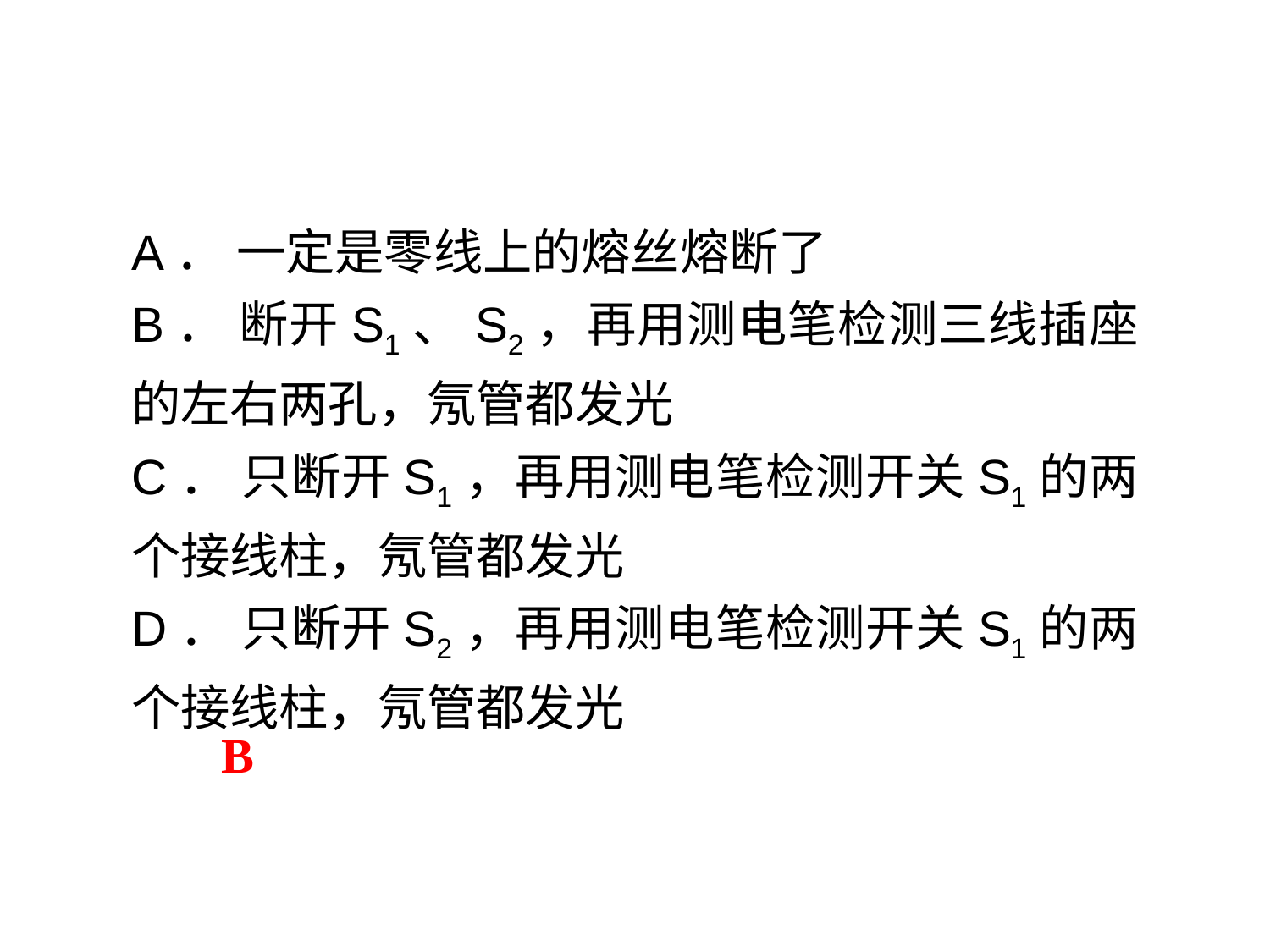

A． 一定是零线上的熔丝熔断了
B． 断开S1、S2，再用测电笔检测三线插座的左右两孔，氖管都发光
C． 只断开S1，再用测电笔检测开关S1的两个接线柱，氖管都发光
D． 只断开S2，再用测电笔检测开关S1的两个接线柱，氖管都发光
B